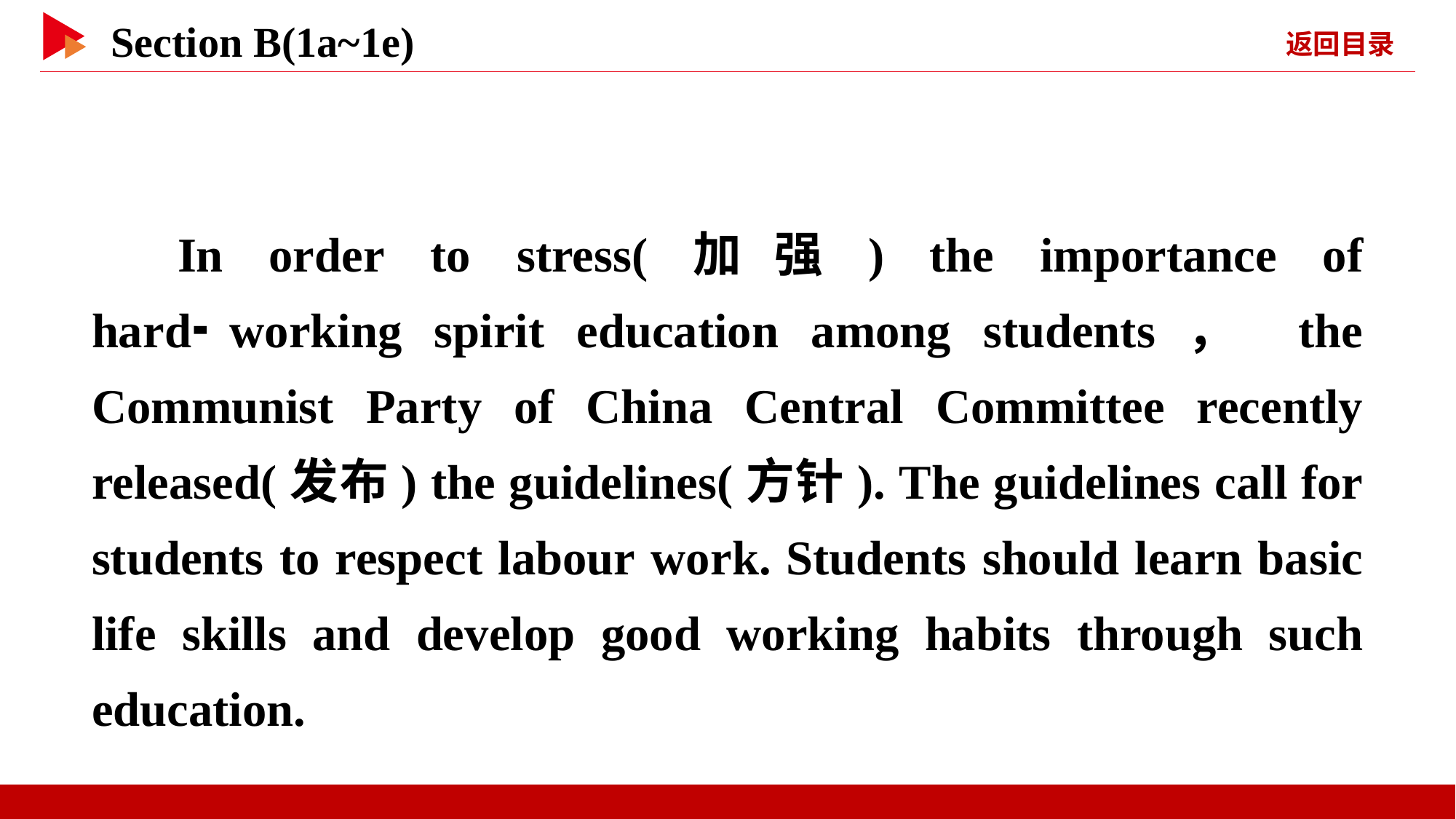

In order to stress(加强) the importance of hard⁃working spirit education among students， the Communist Party of China Central Committee recently released(发布) the guidelines(方针). The guidelines call for students to respect labour work. Students should learn basic life skills and develop good working habits through such education.